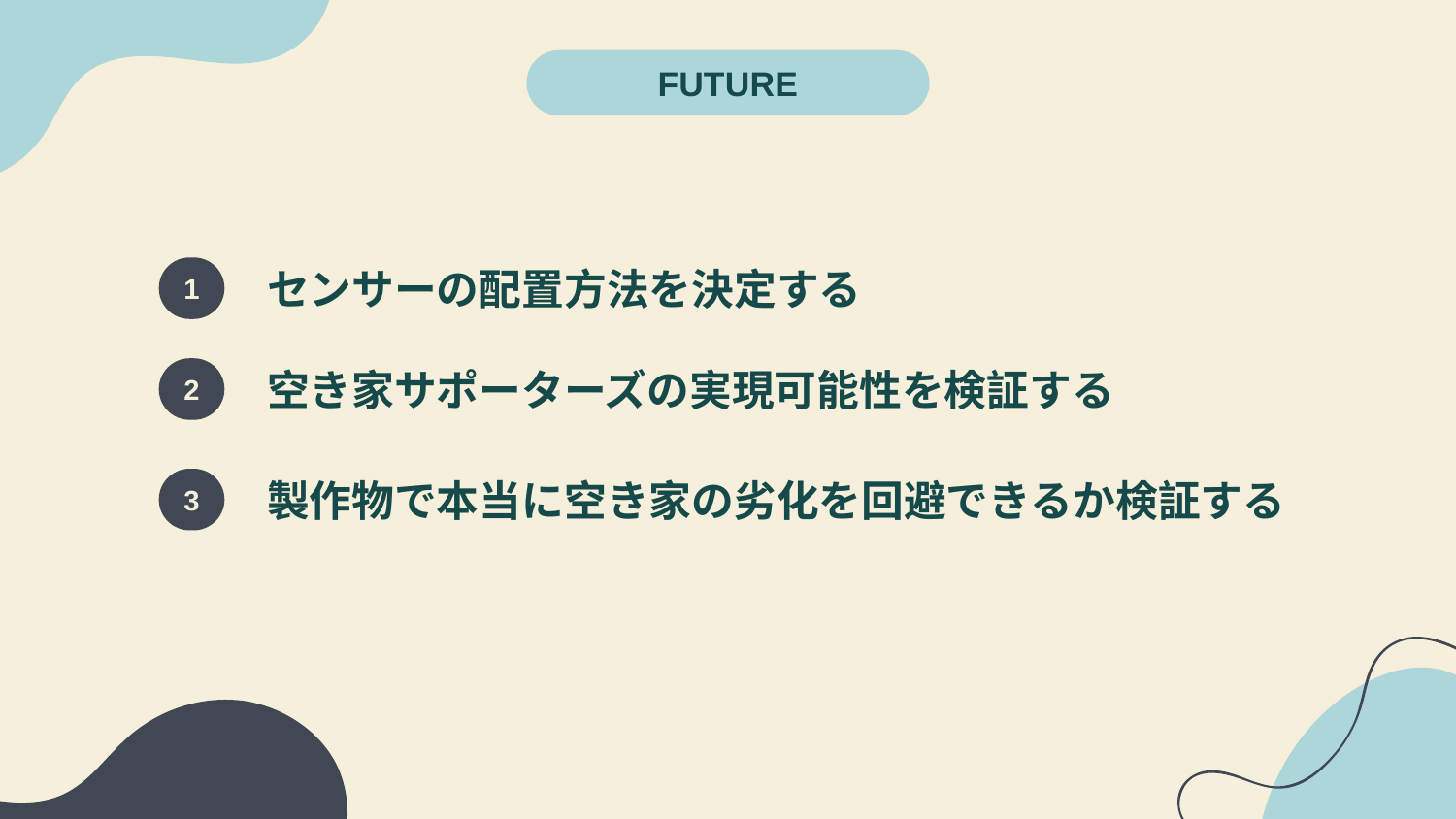

FUTURE
# センサーの配置方法を決定する
1
空き家サポーターズの実現可能性を検証する
2
製作物で本当に空き家の劣化を回避できるか検証する
3